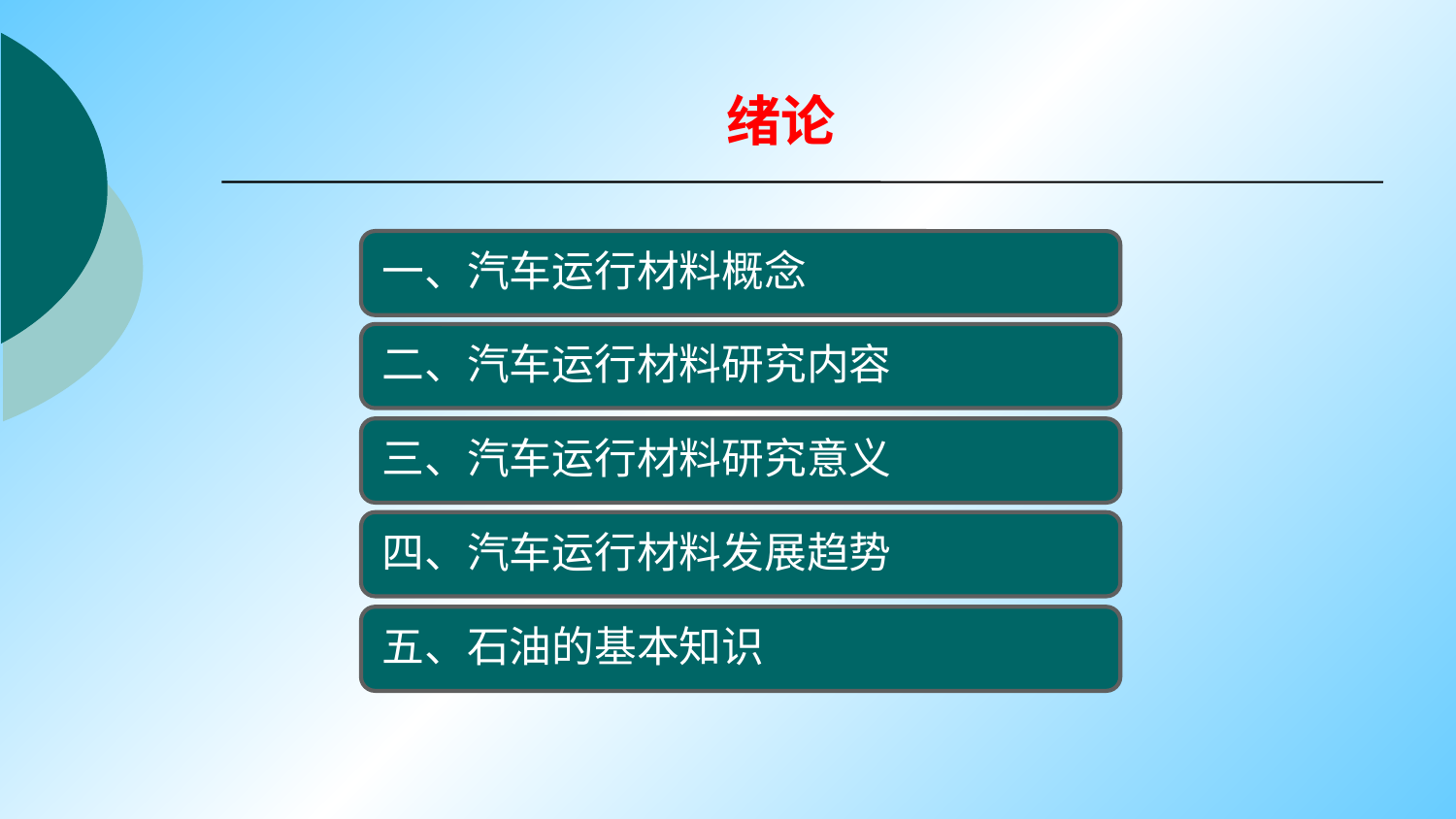

# 绪论
一、汽车运行材料概念
二、汽车运行材料研究内容
三、汽车运行材料研究意义
四、汽车运行材料发展趋势
五、石油的基本知识